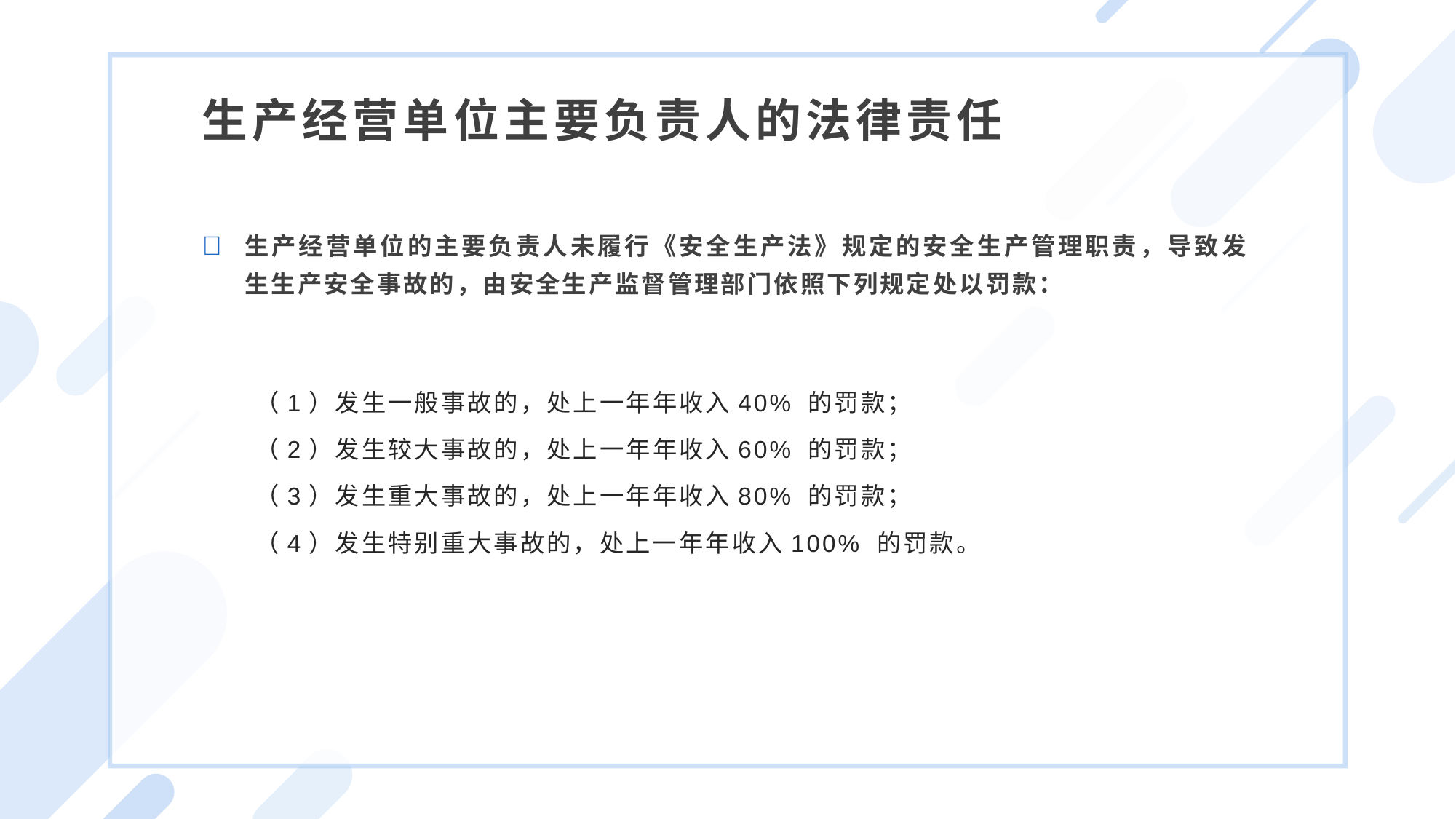

生产经营单位主要负责人的法律责任
生产经营单位的主要负责人未履行《安全生产法》规定的安全生产管理职责，导致发生生产安全事故的，由安全生产监督管理部门依照下列规定处以罚款：
（1）发生一般事故的，处上一年年收入40% 的罚款；
（2）发生较大事故的，处上一年年收入60% 的罚款；
（3）发生重大事故的，处上一年年收入80% 的罚款；
（4）发生特别重大事故的，处上一年年收入100% 的罚款。